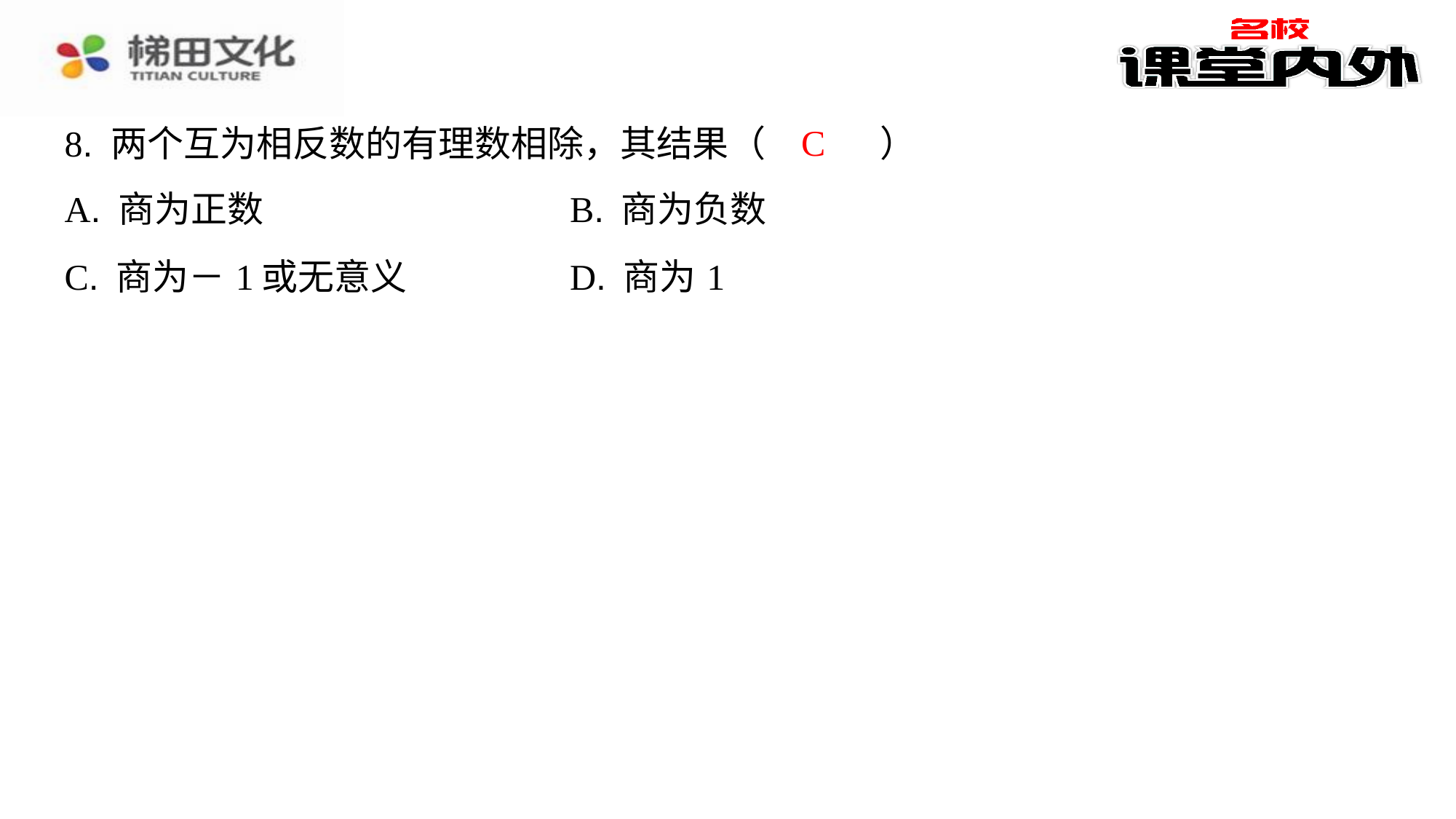

C
8. 两个互为相反数的有理数相除，其结果（　C　）
| A. 商为正数 | B. 商为负数 |
| --- | --- |
| C. 商为－1或无意义 | D. 商为1 |